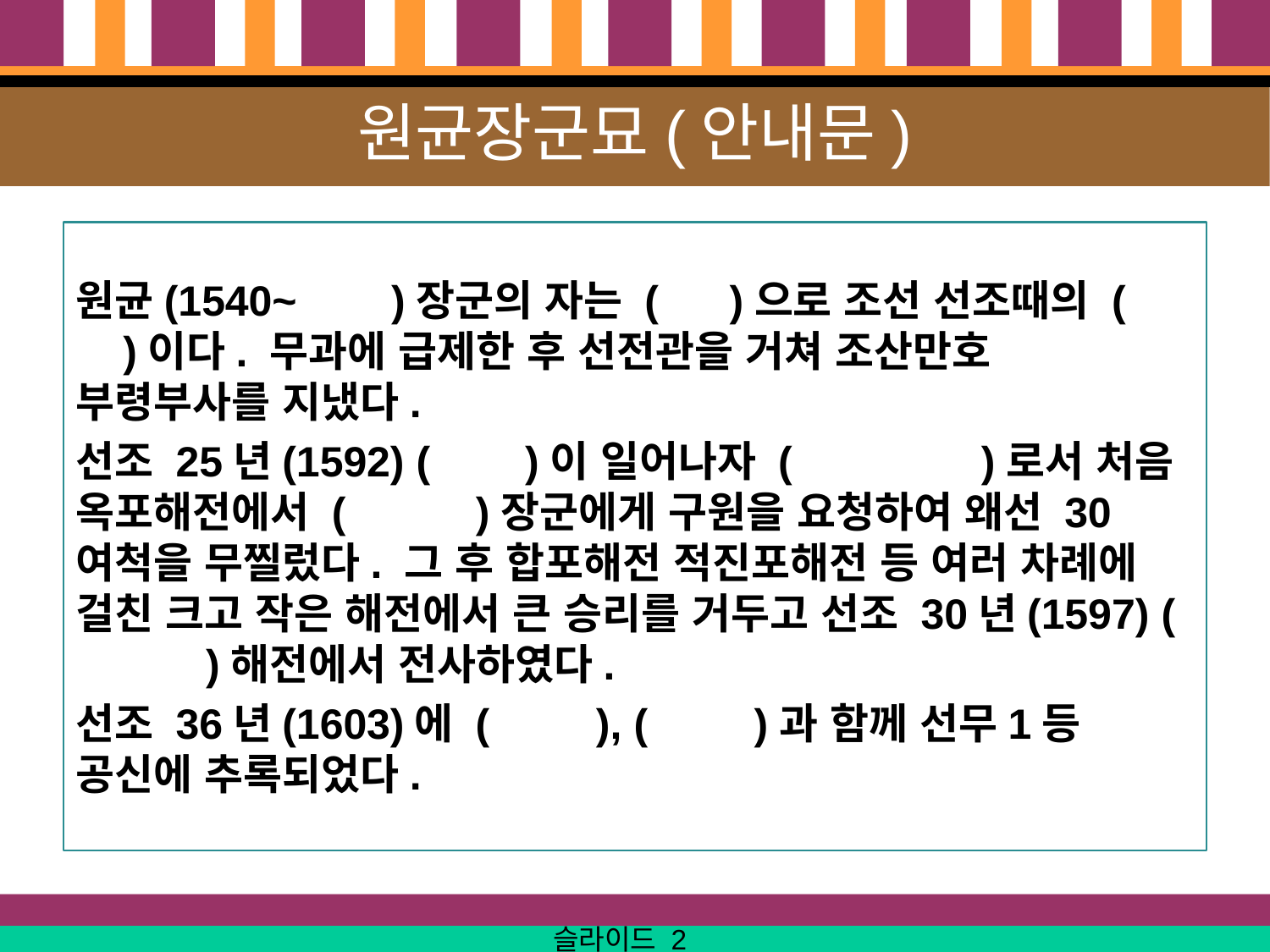

# 원균장군묘(안내문)
원균(1540~        )장군의 자는 (      )으로 조선 선조때의 (          )이다. 무과에 급제한 후 선전관을 거쳐 조산만호 부령부사를 지냈다.
선조 25년(1592) (        )이 일어나자 (                )로서 처음 옥포해전에서 (           )장군에게 구원을 요청하여 왜선 30여척을 무찔렀다. 그 후 합포해전 적진포해전 등 여러 차례에 걸친 크고 작은 해전에서 큰 승리를 거두고 선조 30년(1597) (             )해전에서 전사하였다.
선조 36년(1603)에 (         ), (         )과 함께 선무1등 공신에 추록되었다.
슬라이드 2